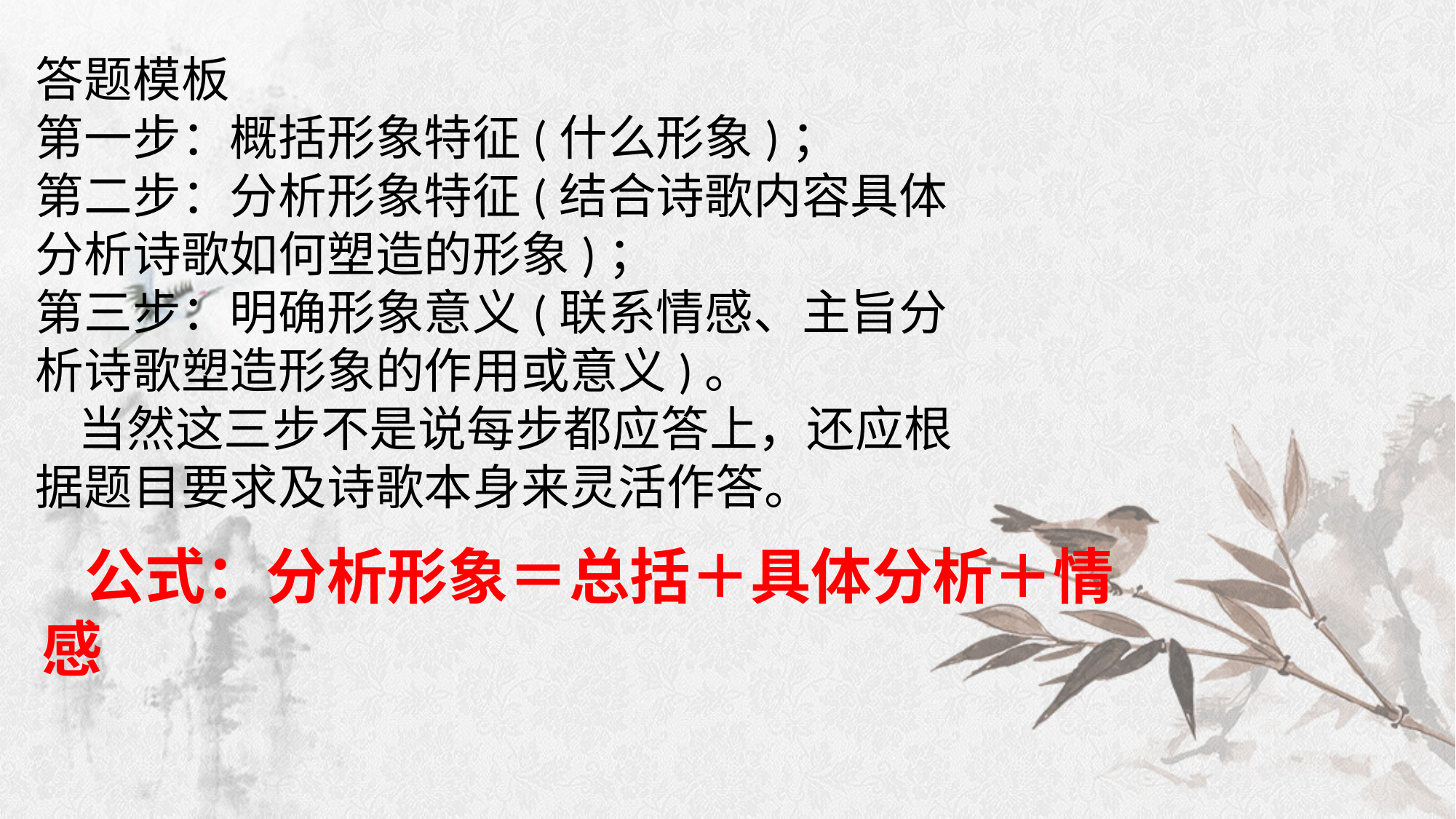

答题模板第一步：概括形象特征(什么形象)；第二步：分析形象特征(结合诗歌内容具体分析诗歌如何塑造的形象)；第三步：明确形象意义(联系情感、主旨分析诗歌塑造形象的作用或意义)。当然这三步不是说每步都应答上，还应根据题目要求及诗歌本身来灵活作答。

公式：分析形象＝总括＋具体分析＋情感